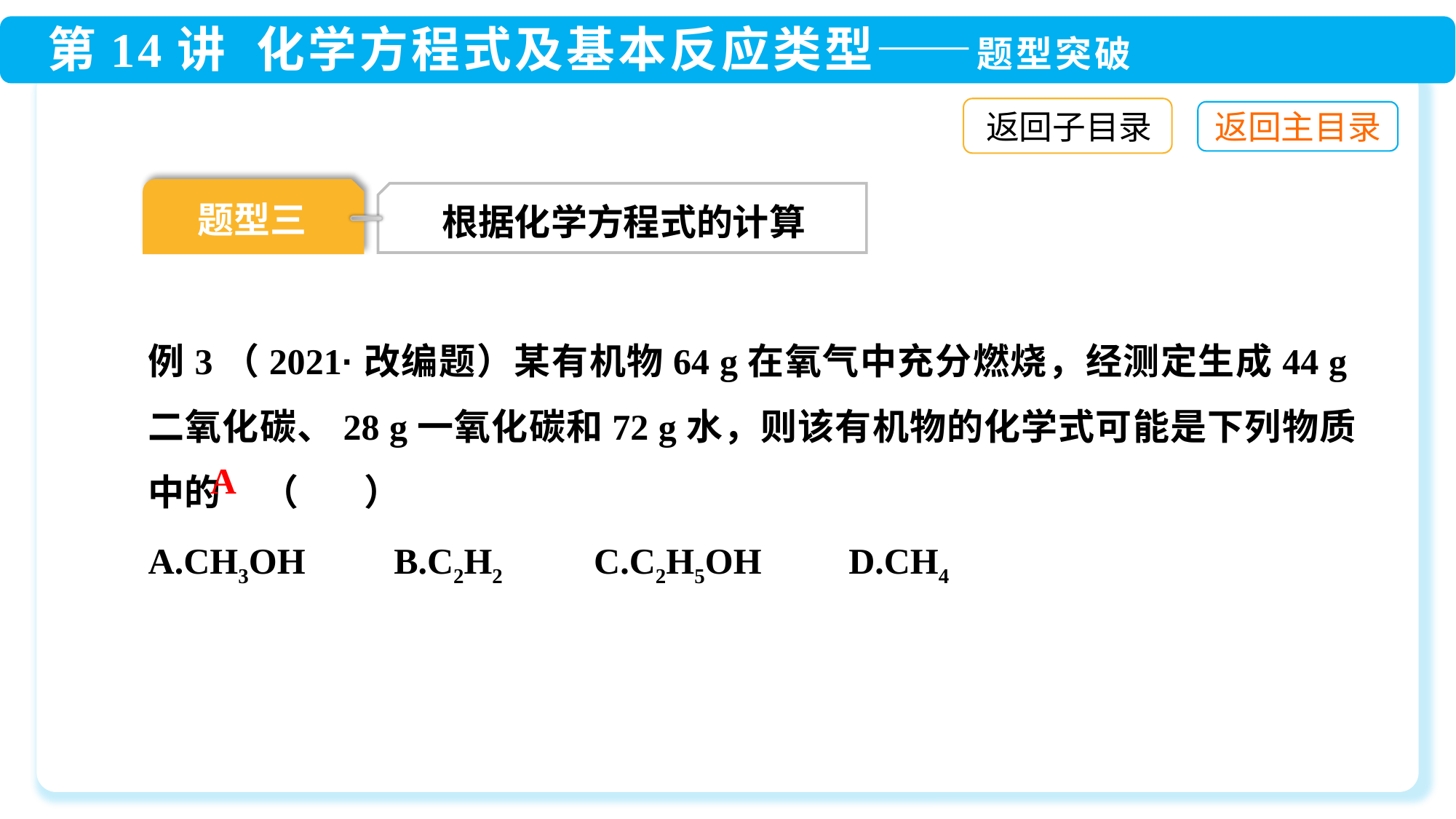

返回子目录
题型三
根据化学方程式的计算

例3（2021·改编题）某有机物64 g在氧气中充分燃烧，经测定生成44 g二氧化碳、28 g一氧化碳和72 g水，则该有机物的化学式可能是下列物质中的     （        ）
A.CH3OH	   B.C2H2	 C.C2H5OH	     D.CH4
A